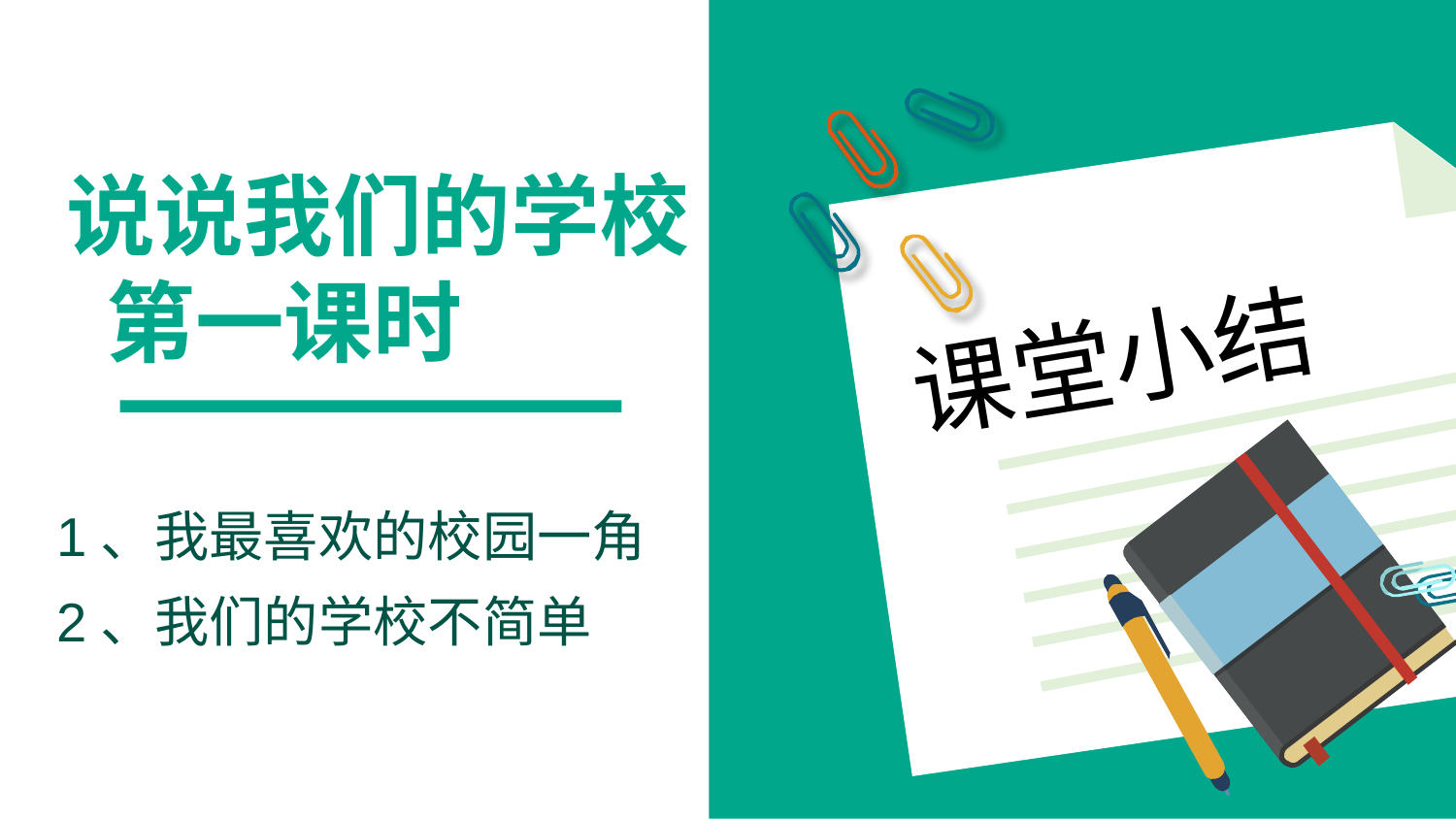

说说我们的学校    第一课时

课堂小结

1、我最喜欢的校园一角
2、我们的学校不简单